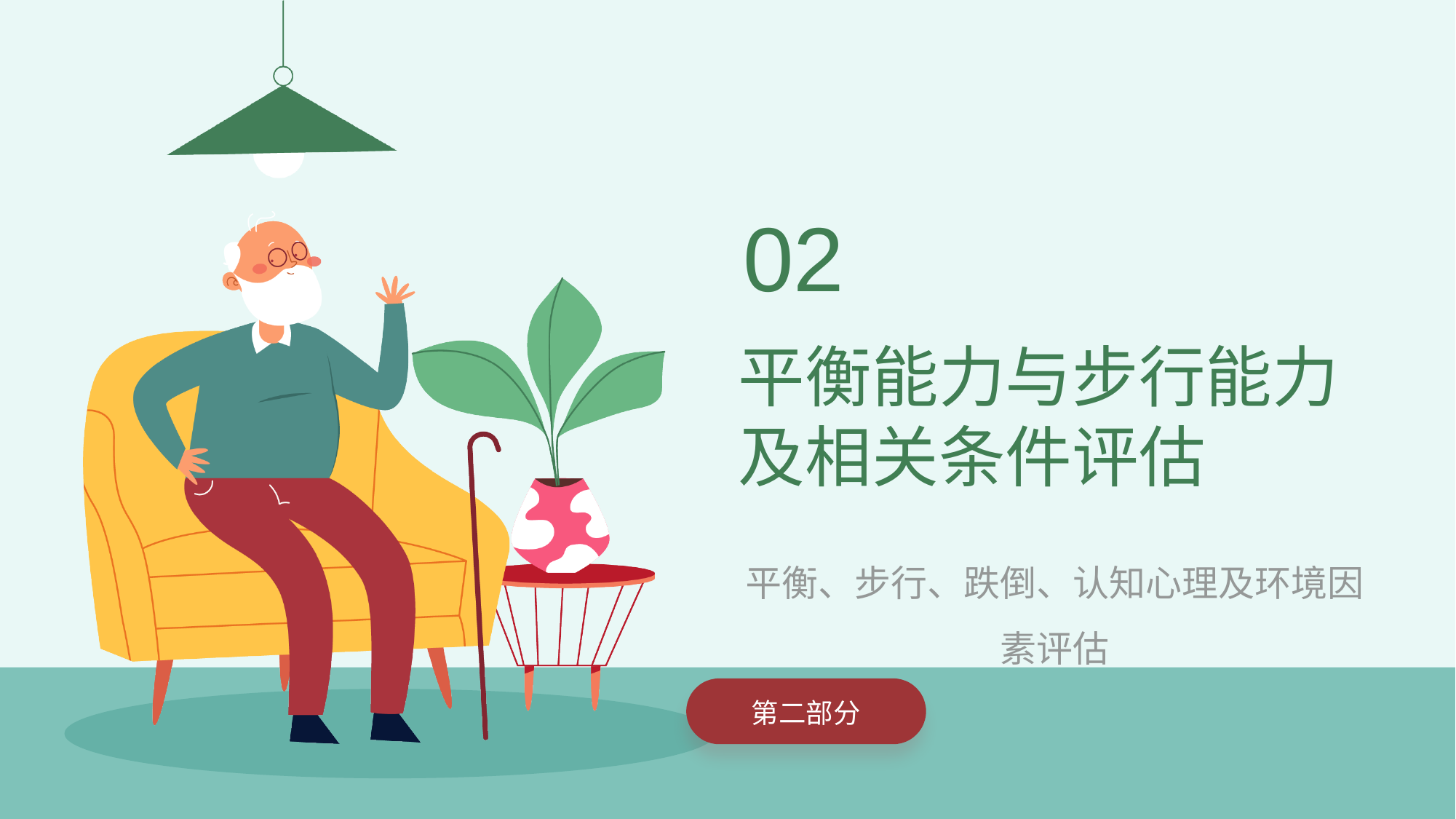

02
平衡能力与步行能力及相关条件评估
平衡、步行、跌倒、认知心理及环境因素评估

第二部分